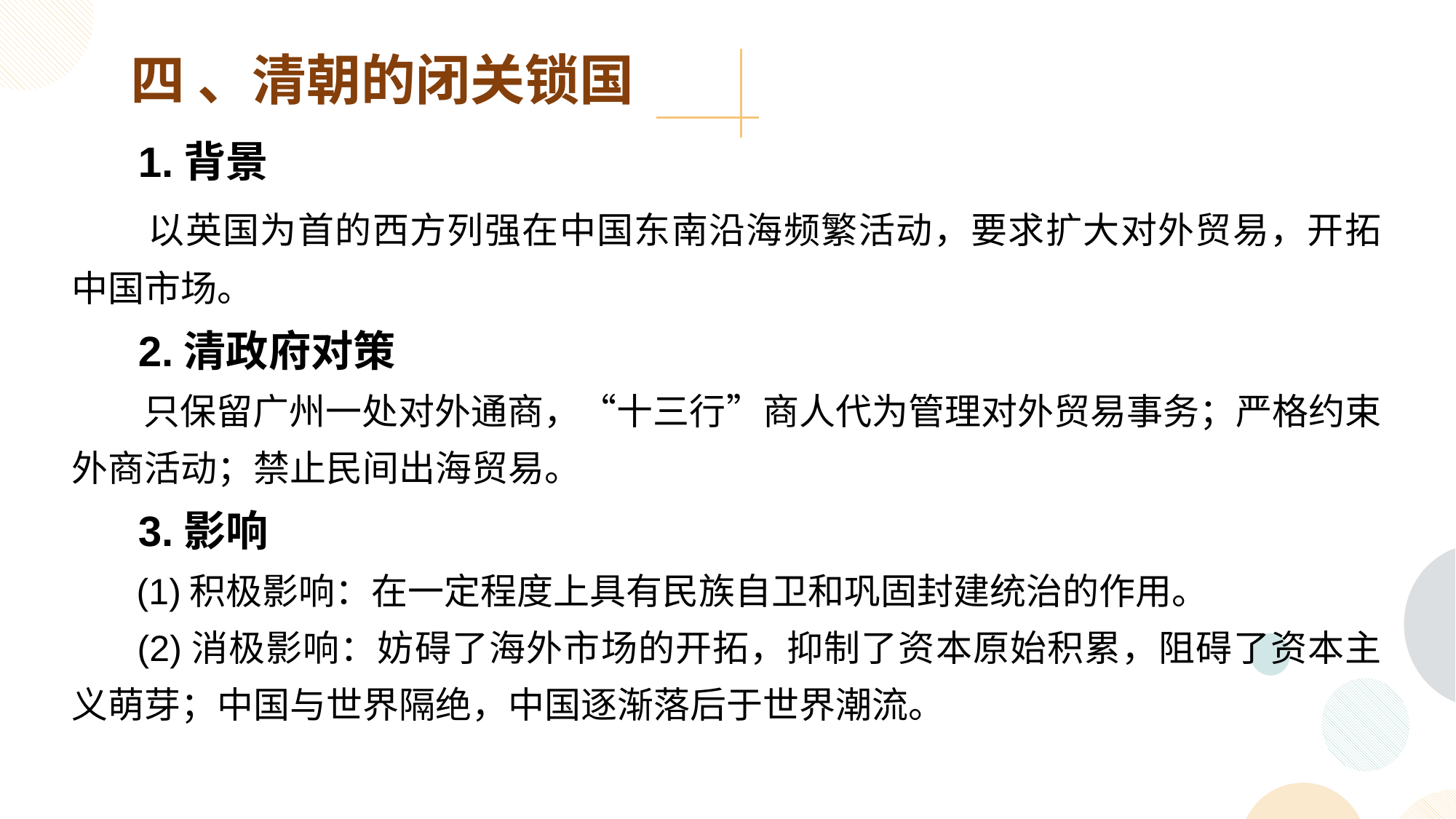

四 、清朝的闭关锁国
 1.背景
 以英国为首的西方列强在中国东南沿海频繁活动，要求扩大对外贸易，开拓中国市场。
 2.清政府对策
 只保留广州一处对外通商，“十三行”商人代为管理对外贸易事务；严格约束外商活动；禁止民间出海贸易。
 3.影响
 (1)积极影响：在一定程度上具有民族自卫和巩固封建统治的作用。
 (2)消极影响：妨碍了海外市场的开拓，抑制了资本原始积累，阻碍了资本主义萌芽；中国与世界隔绝，中国逐渐落后于世界潮流。